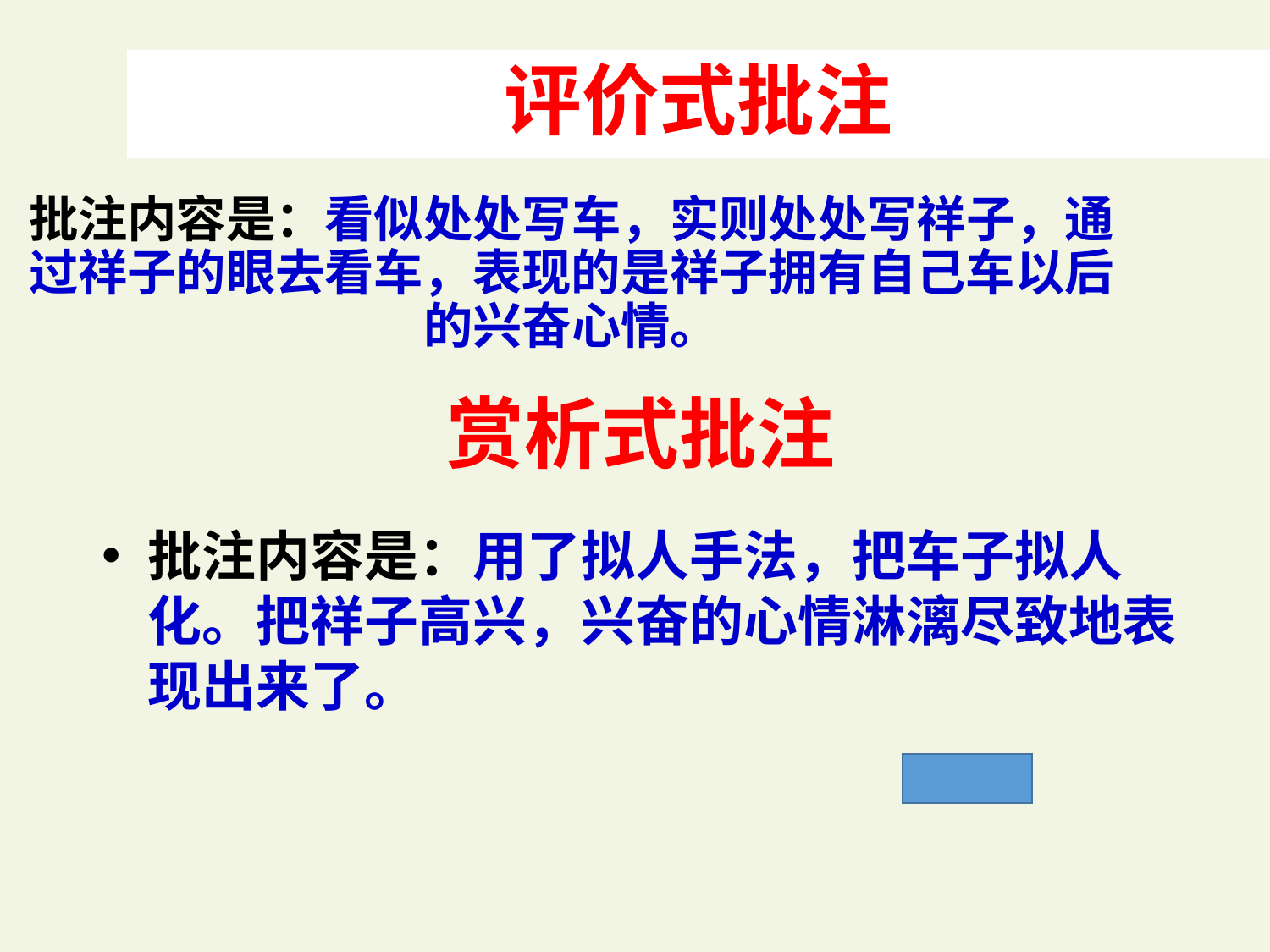

评价式批注
批注内容是：看似处处写车，实则处处写祥子，通过祥子的眼去看车，表现的是祥子拥有自己车以后的兴奋心情。
赏析式批注
批注内容是：用了拟人手法，把车子拟人化。把祥子高兴，兴奋的心情淋漓尽致地表现出来了。